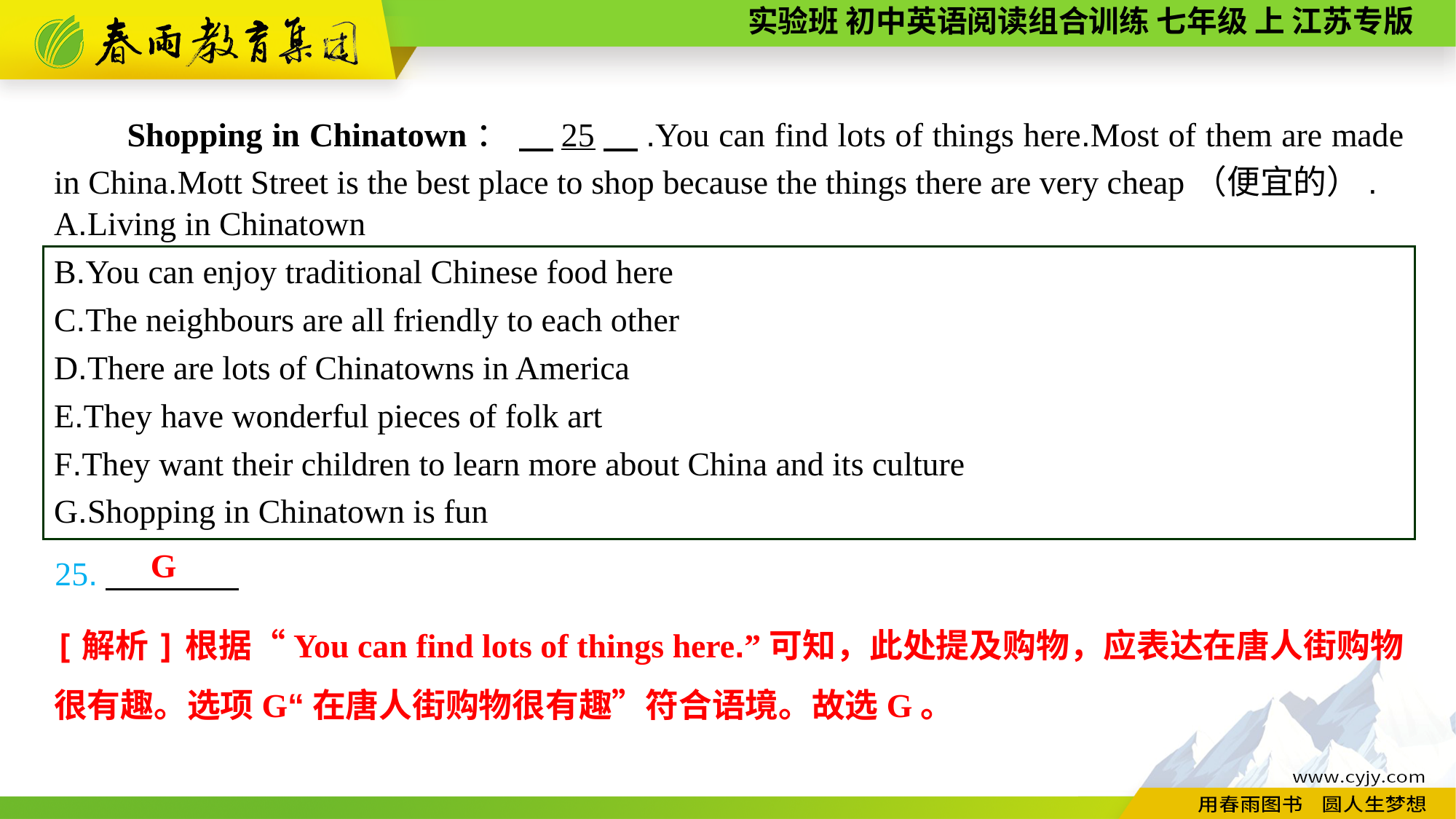

Shopping in Chinatown： 　25　.You can find lots of things here.Most of them are made in China.Mott Street is the best place to shop because the things there are very cheap（便宜的）.
A.Living in Chinatown
B.You can enjoy traditional Chinese food here
C.The neighbours are all friendly to each other
D.There are lots of Chinatowns in America
E.They have wonderful pieces of folk art
F.They want their children to learn more about China and its culture
G.Shopping in Chinatown is fun

G
25.
[解析]根据“You can find lots of things here.”可知，此处提及购物，应表达在唐人街购物很有趣。选项G“在唐人街购物很有趣”符合语境。故选G。